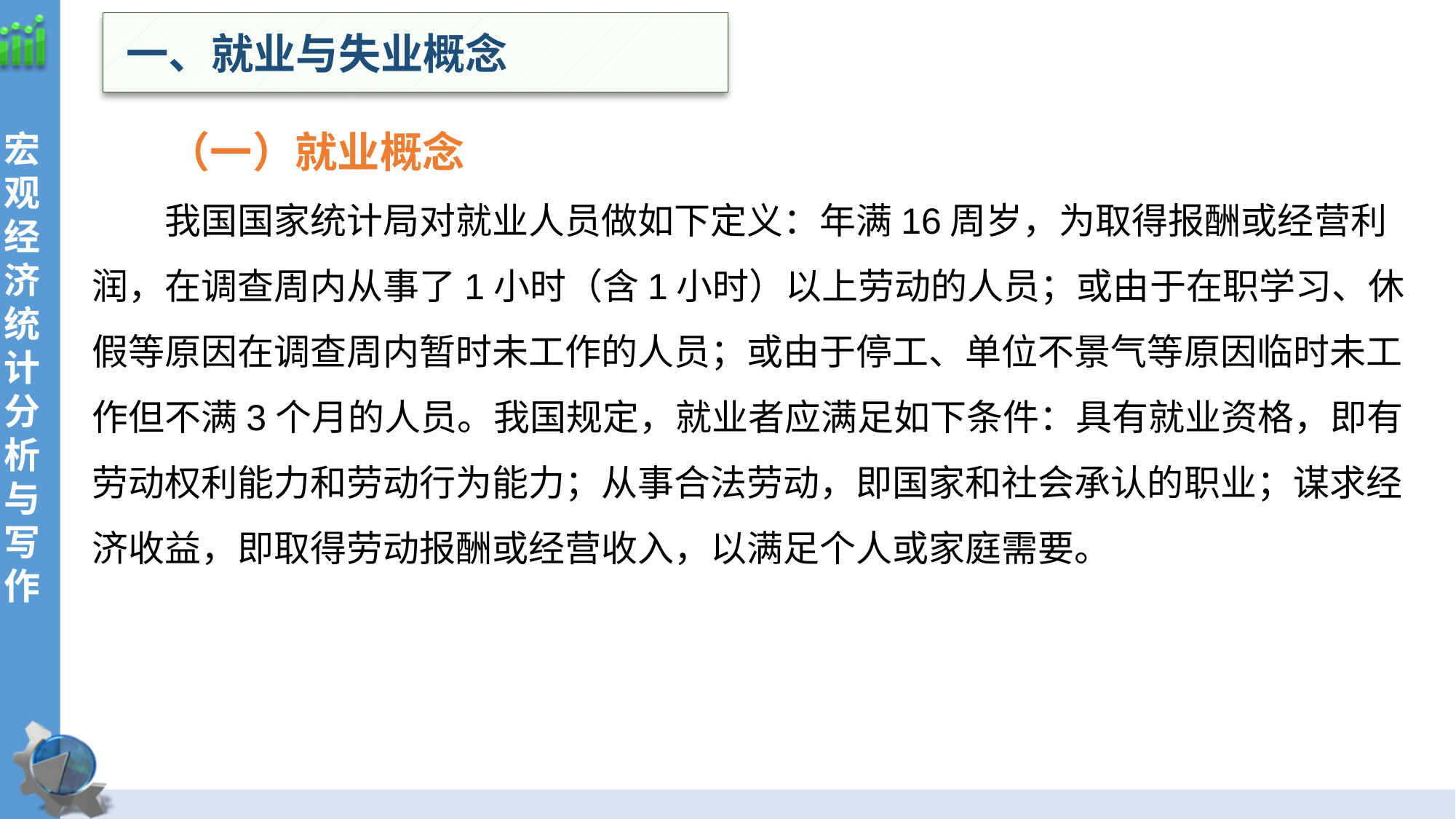

一、就业与失业概念

         （一）就业概念
我国国家统计局对就业人员做如下定义：年满16周岁，为取得报酬或经营利润，在调查周内从事了1小时（含1小时）以上劳动的人员；或由于在职学习、休假等原因在调查周内暂时未工作的人员；或由于停工、单位不景气等原因临时未工作但不满3个月的人员。我国规定，就业者应满足如下条件：具有就业资格，即有劳动权利能力和劳动行为能力；从事合法劳动，即国家和社会承认的职业；谋求经济收益，即取得劳动报酬或经营收入，以满足个人或家庭需要。

5